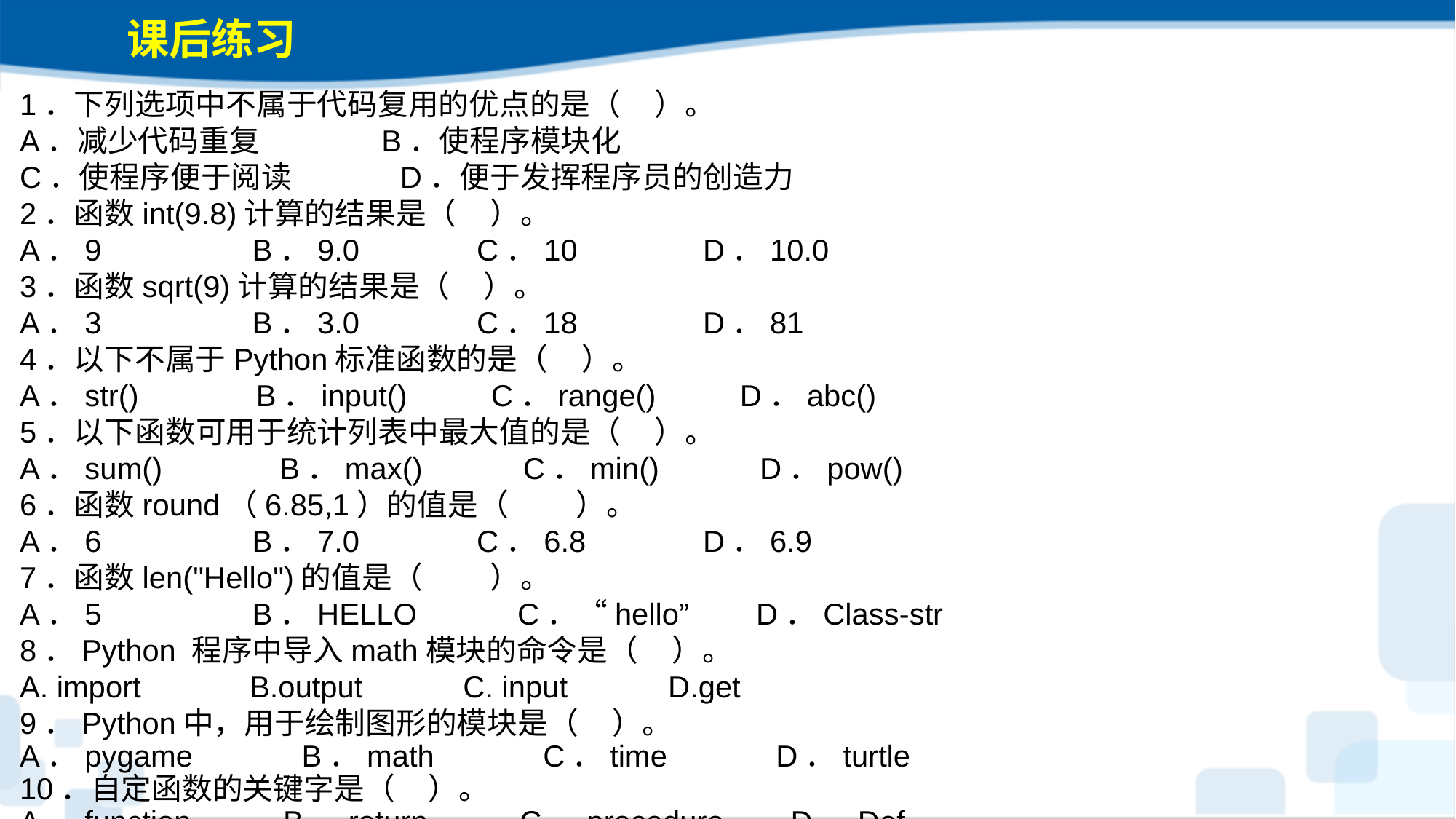

课后练习
1．下列选项中不属于代码复用的优点的是（     ）。A．减少代码重复                 B．使程序模块化C．使程序便于阅读               D．便于发挥程序员的创造力2．函数int(9.8)计算的结果是（     ）。A．9                  B．9.0              C．10               D．10.03．函数sqrt(9)计算的结果是（     ）。A．3                  B．3.0              C．18               D．814．以下不属于Python标准函数的是（     ）。 A．str()              B．input()          C．range()          D．abc()5．以下函数可用于统计列表中最大值的是（     ）。A．sum()              B．max()            C．min()            D．pow()6．函数round（6.85,1）的值是（　 　）。A．6                  B．7.0              C．6.8              D．6.97．函数len("Hello")的值是（　 　）。A．5                  B．HELLO            C．“hello”        D．Class-str8．Python 程序中导入math模块的命令是（     ）。 A. import             B.output            C. input            D.get9．Python中，用于绘制图形的模块是（     ）。A．pygame             B．math             C．time             D．turtle
10．自定函数的关键字是（     ）。A．function           B．return           C．procedure        D．Def